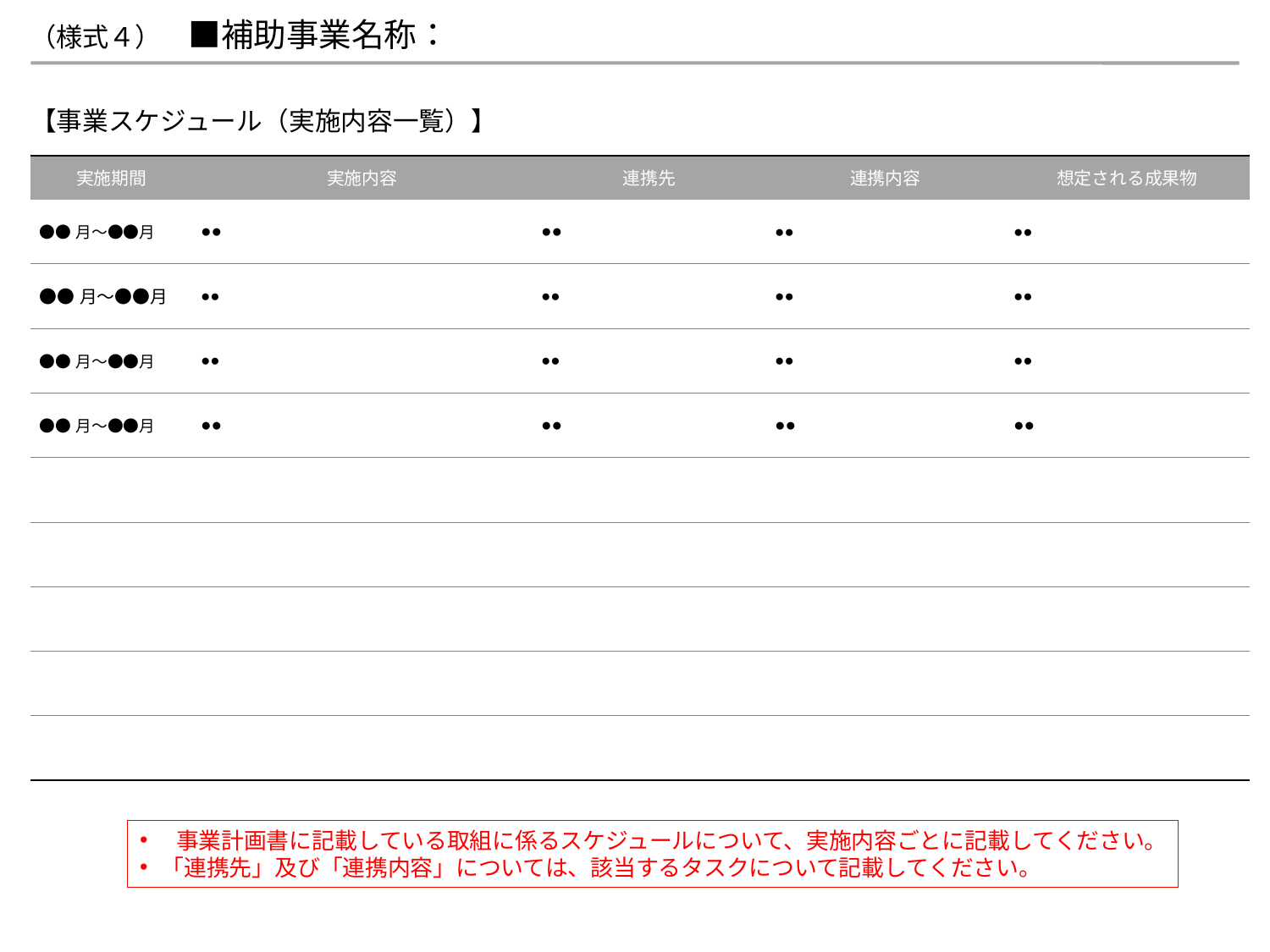

（様式４）　■補助事業名称：
【事業スケジュール（実施内容一覧）】
| 実施期間 | 実施内容 | 連携先 | 連携内容 | 想定される成果物 |
| --- | --- | --- | --- | --- |
| ●●月〜●●月 | ●● | ●● | ●● | ●● |
| ●●月〜●●月 | ●● | ●● | ●● | ●● |
| ●●月〜●●月 | ●● | ●● | ●● | ●● |
| ●●月〜●●月 | ●● | ●● | ●● | ●● |
|  |  |  |  |  |
|  |  |  |  |  |
|  |  |  |  |  |
|  |  |  |  |  |
|  |  |  |  |  |
事業計画書に記載している取組に係るスケジュールについて、実施内容ごとに記載してください。
「連携先」及び「連携内容」については、該当するタスクについて記載してください。